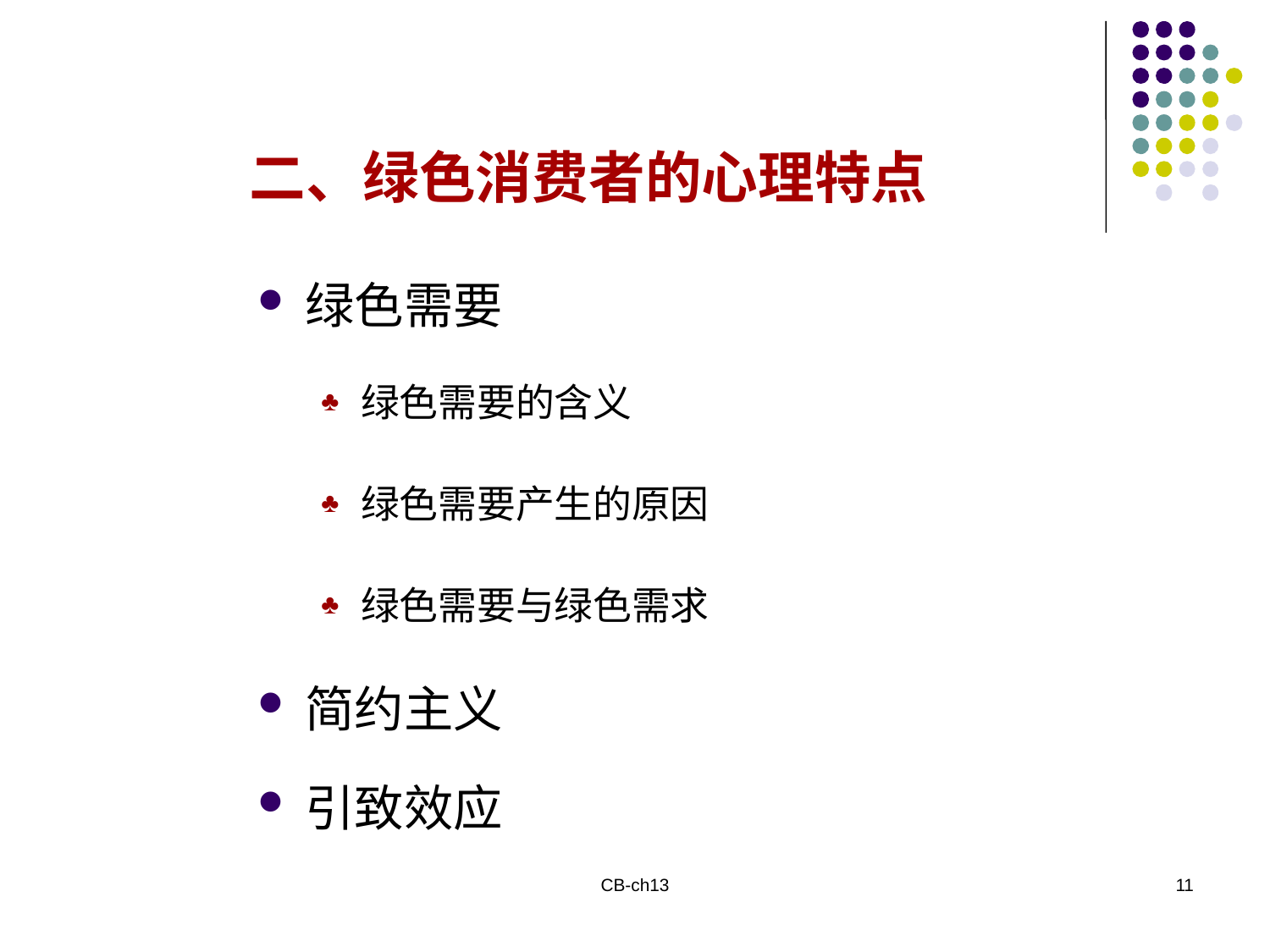

二、绿色消费者的心理特点
绿色需要
绿色需要的含义
绿色需要产生的原因
绿色需要与绿色需求
简约主义
引致效应
CB-ch13
11